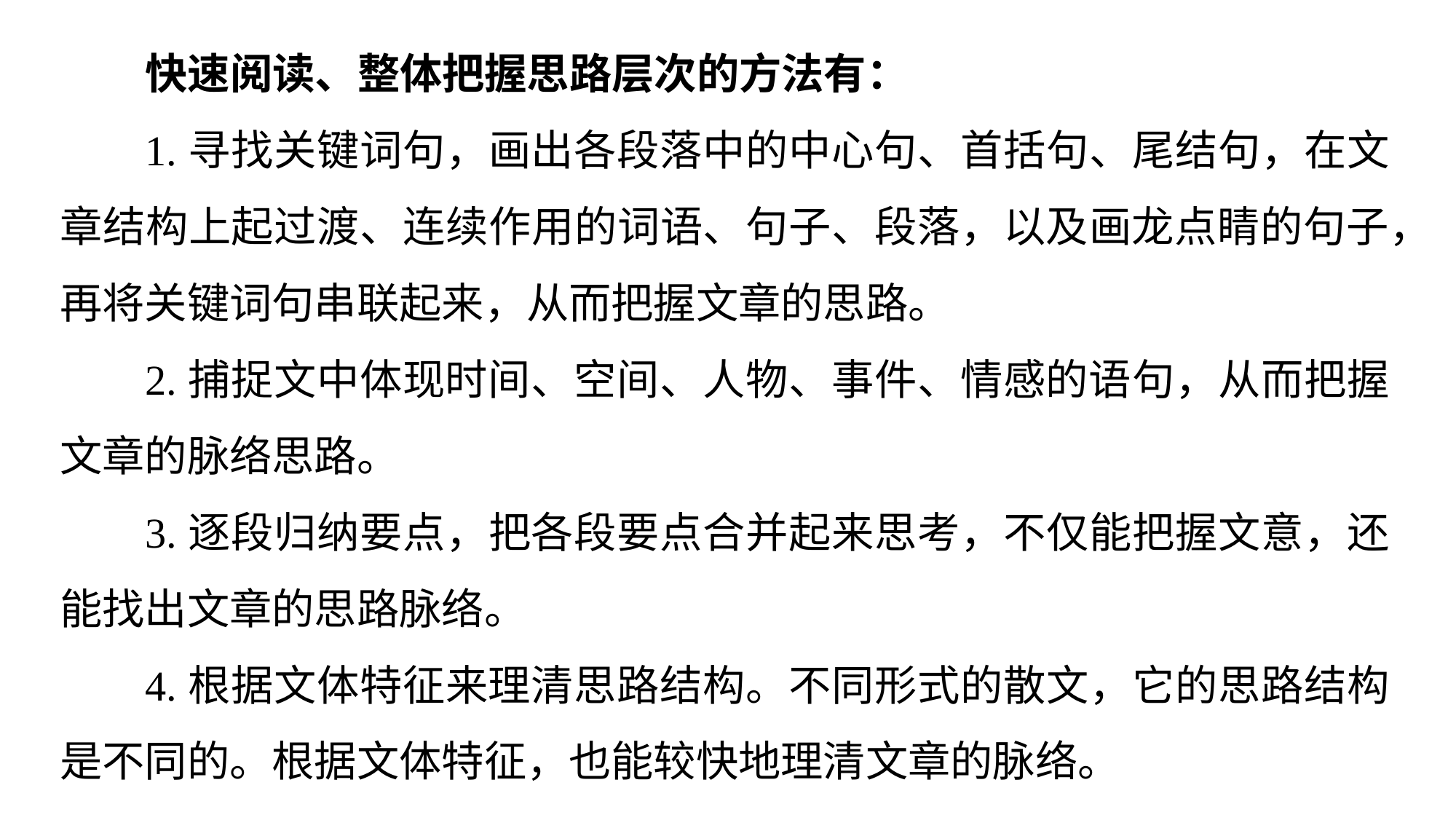

快速阅读、整体把握思路层次的方法有：
1.寻找关键词句，画出各段落中的中心句、首括句、尾结句，在文章结构上起过渡、连续作用的词语、句子、段落，以及画龙点睛的句子，再将关键词句串联起来，从而把握文章的思路。
2.捕捉文中体现时间、空间、人物、事件、情感的语句，从而把握文章的脉络思路。
3.逐段归纳要点，把各段要点合并起来思考，不仅能把握文意，还能找出文章的思路脉络。
4.根据文体特征来理清思路结构。不同形式的散文，它的思路结构是不同的。根据文体特征，也能较快地理清文章的脉络。